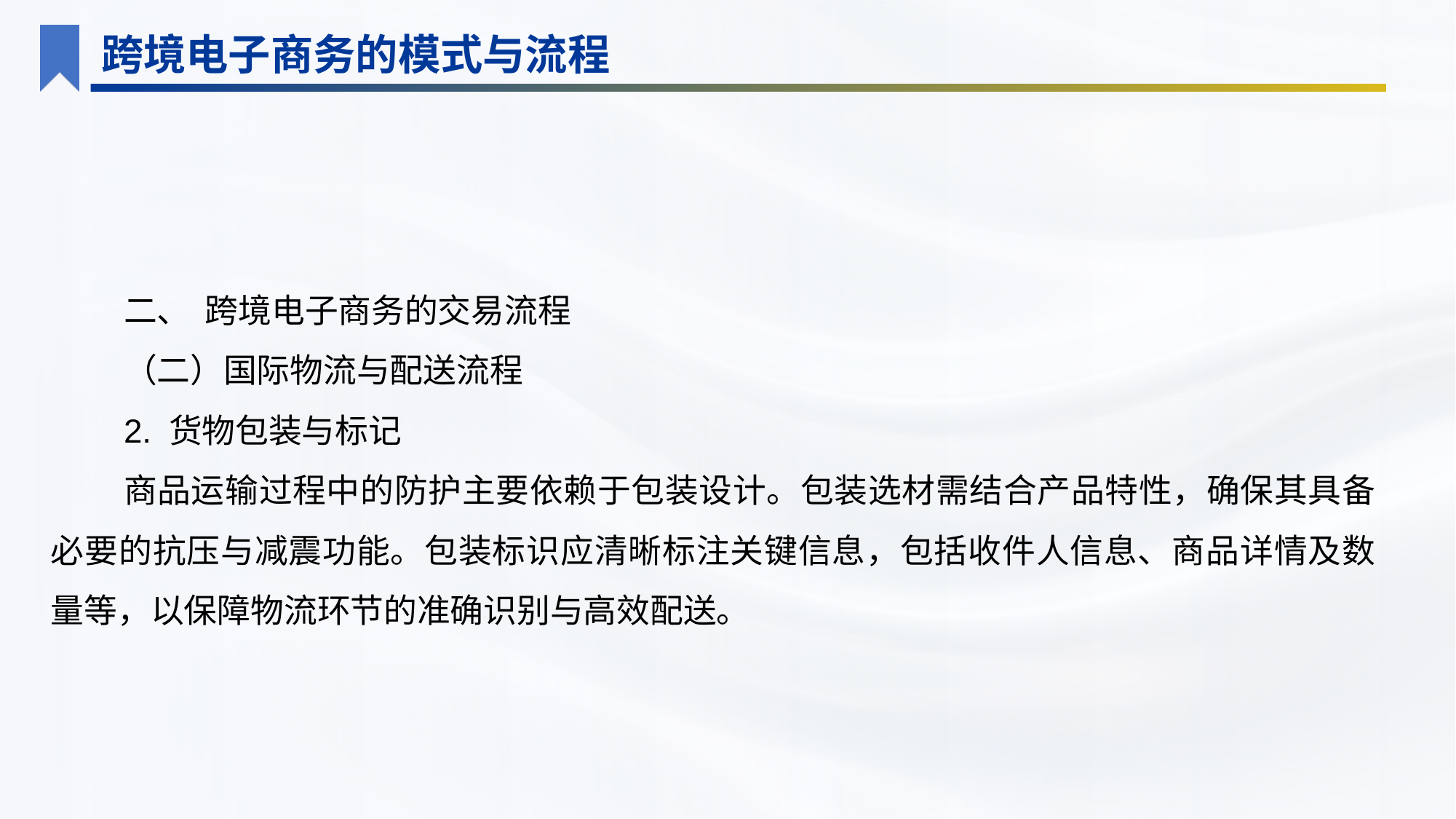

跨境电子商务的模式与流程
二、  跨境电子商务的交易流程
（二）国际物流与配送流程
2. 货物包装与标记
商品运输过程中的防护主要依赖于包装设计。包装选材需结合产品特性，确保其具备必要的抗压与减震功能。包装标识应清晰标注关键信息，包括收件人信息、商品详情及数量等，以保障物流环节的准确识别与高效配送。